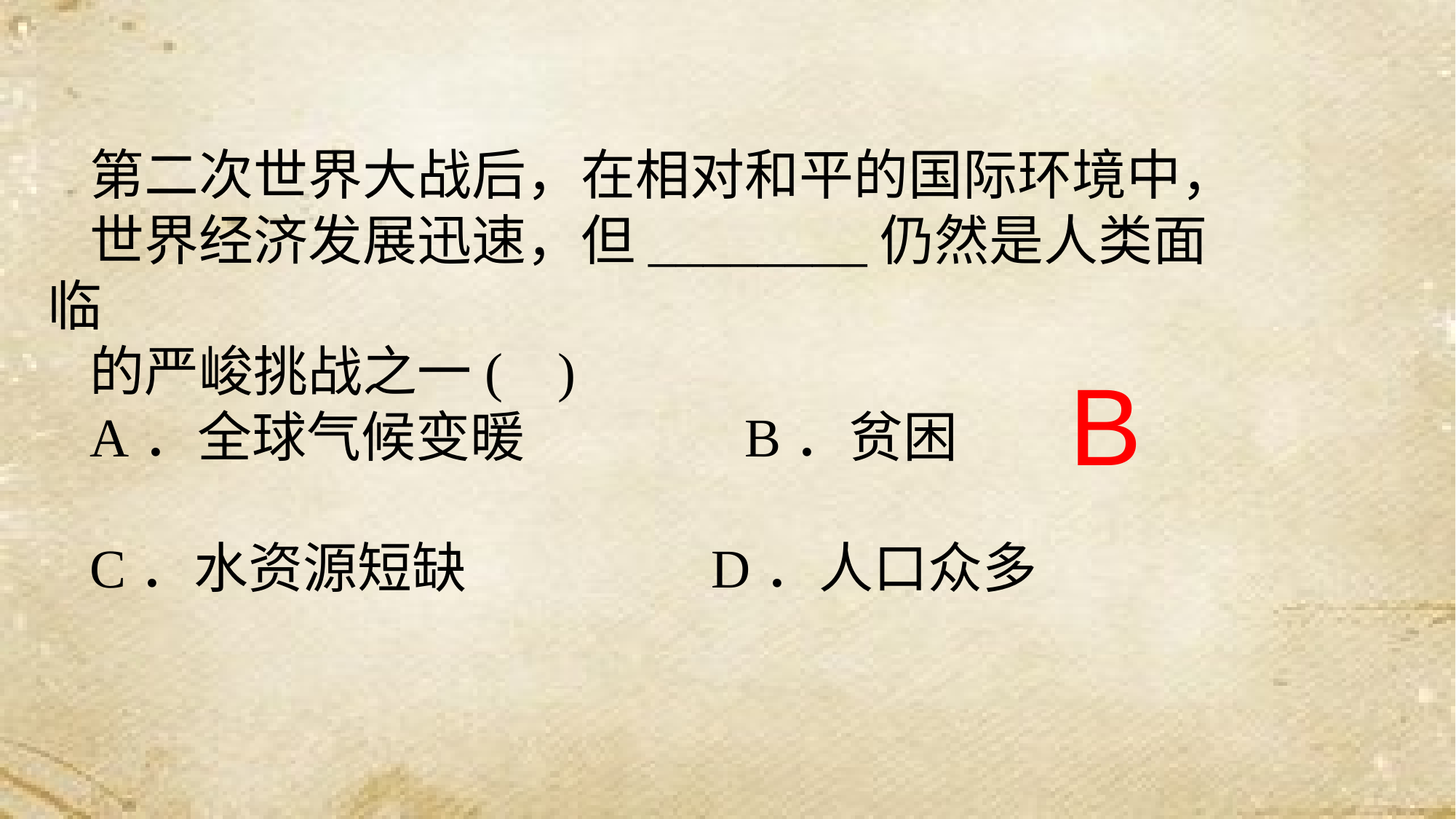

第二次世界大战后，在相对和平的国际环境中，
世界经济发展迅速，但________仍然是人类面临
的严峻挑战之一(    )
A．全球气候变暖                 B．贫困

C．水资源短缺                   D．人口众多
B